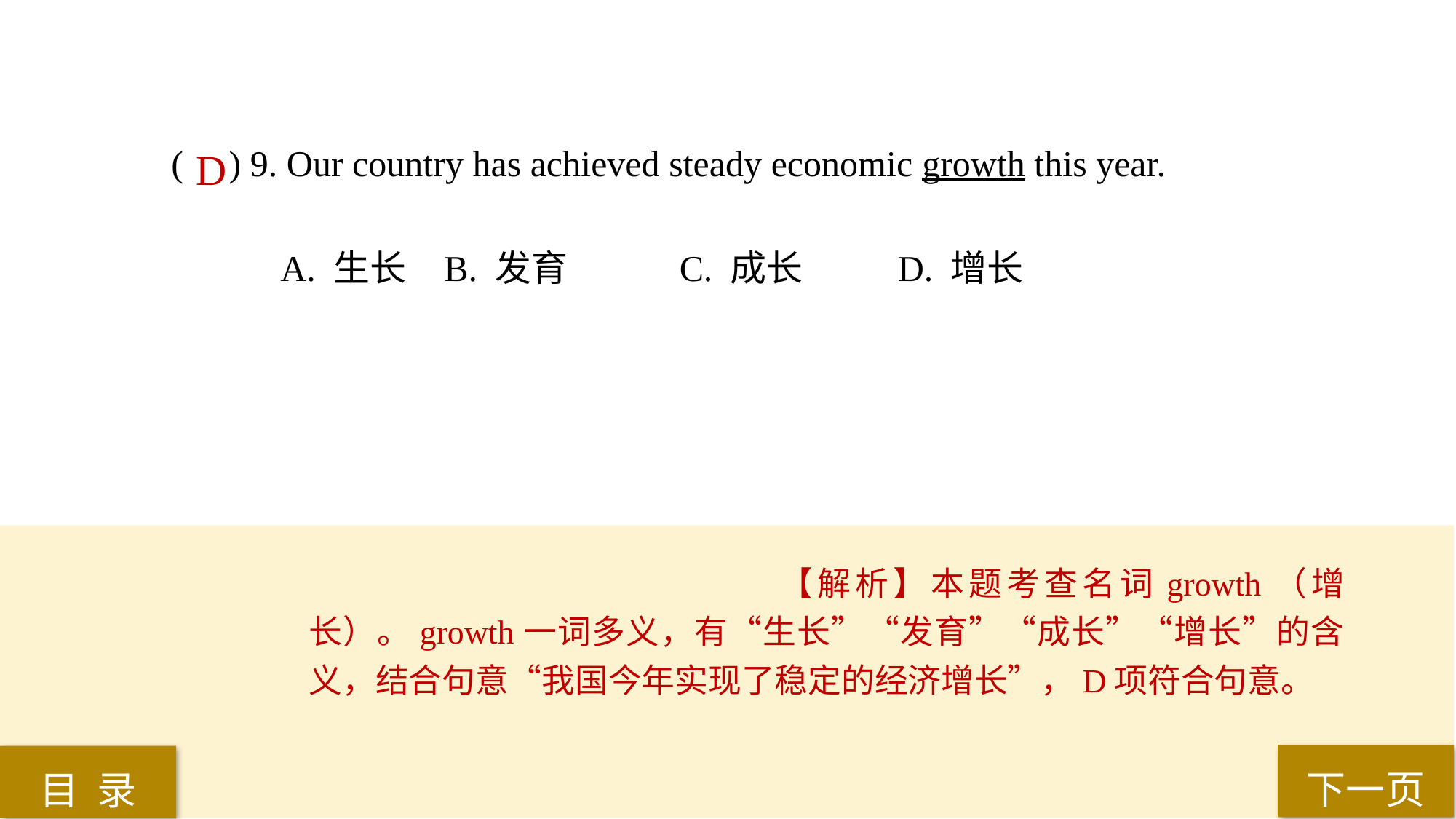

(     ) 9. Our country has achieved steady economic growth this year.

A. 生长 	B. 发育	 C. 成长	 D. 增长
D
【解析】本题考查名词growth（增长）。growth一词多义，有“生长”“发育”“成长”“增长”的含义，结合句意“我国今年实现了稳定的经济增长”，D项符合句意。